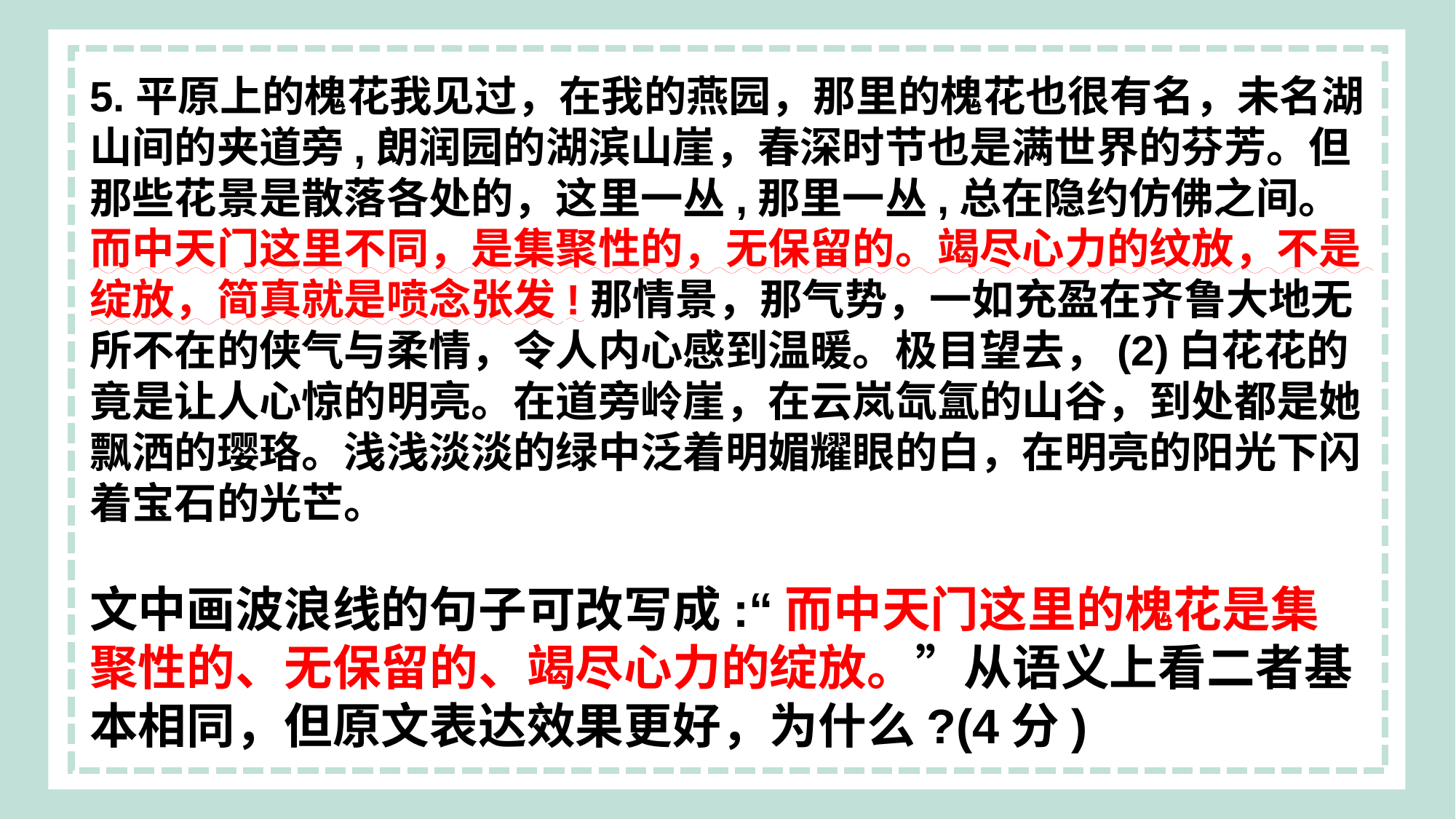

5.平原上的槐花我见过，在我的燕园，那里的槐花也很有名，未名湖山间的夹道旁,朗润园的湖滨山崖，春深时节也是满世界的芬芳。但那些花景是散落各处的，这里一丛,那里一丛,总在隐约仿佛之间。而中天门这里不同，是集聚性的，无保留的。竭尽心力的纹放，不是绽放，简真就是喷念张发!那情景，那气势，一如充盈在齐鲁大地无所不在的侠气与柔情，令人内心感到温暖。极目望去，(2)白花花的竟是让人心惊的明亮。在道旁岭崖，在云岚氙氲的山谷，到处都是她飘洒的璎珞。浅浅淡淡的绿中泛着明媚耀眼的白，在明亮的阳光下闪着宝石的光芒。

文中画波浪线的句子可改写成:“而中天门这里的槐花是集聚性的、无保留的、竭尽心力的绽放。”从语义上看二者基本相同，但原文表达效果更好，为什么?(4分)